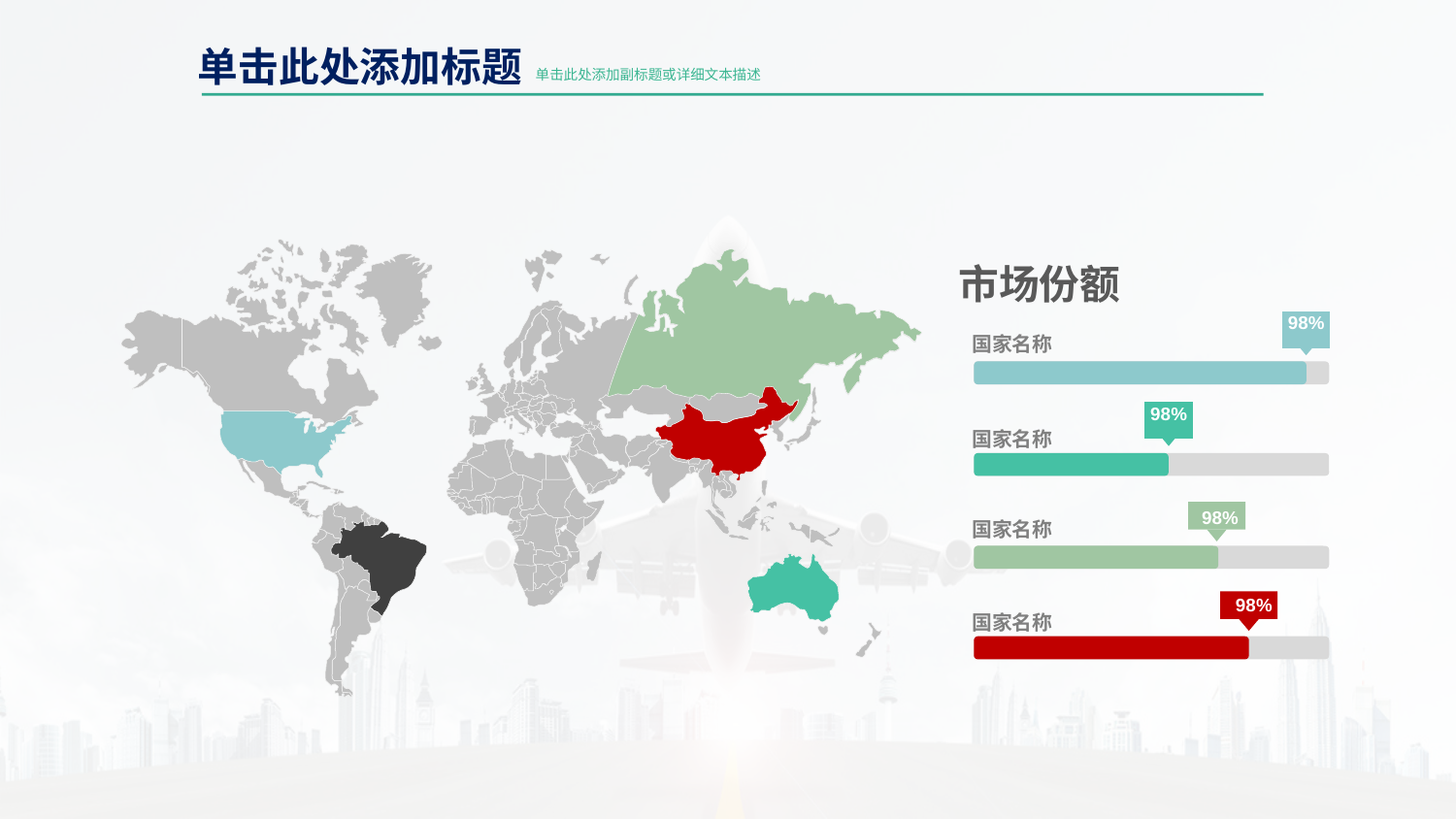

单击此处添加标题
单击此处添加副标题或详细文本描述

市场份额
98%

国家名称

98%

国家名称

98%

国家名称

98%

国家名称